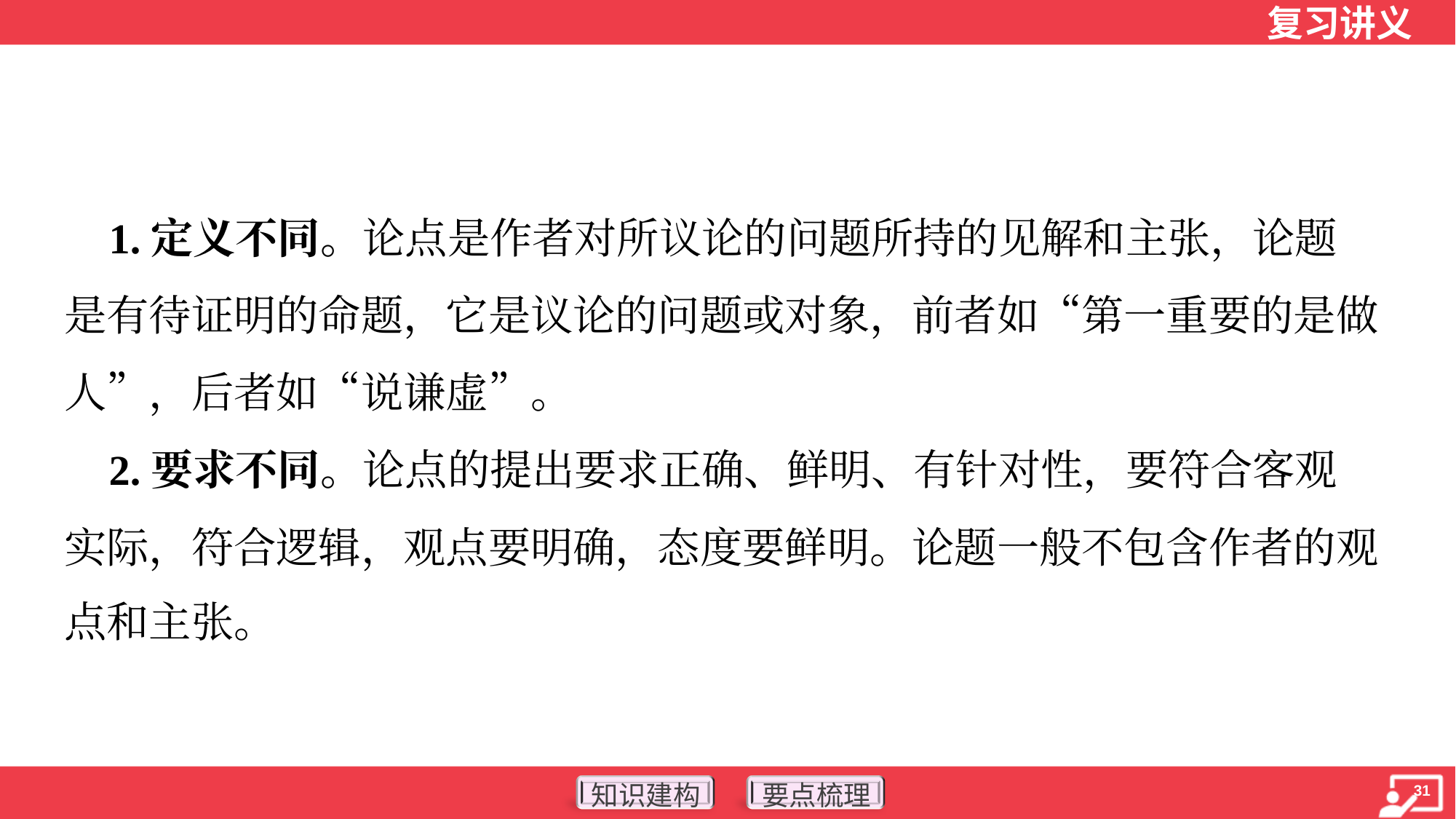

1.定义不同。论点是作者对所议论的问题所持的见解和主张，论题
是有待证明的命题，它是议论的问题或对象，前者如“第一重要的是做
人”，后者如“说谦虚”。
    2.要求不同。论点的提出要求正确、鲜明、有针对性，要符合客观
实际，符合逻辑，观点要明确，态度要鲜明。论题一般不包含作者的观
点和主张。